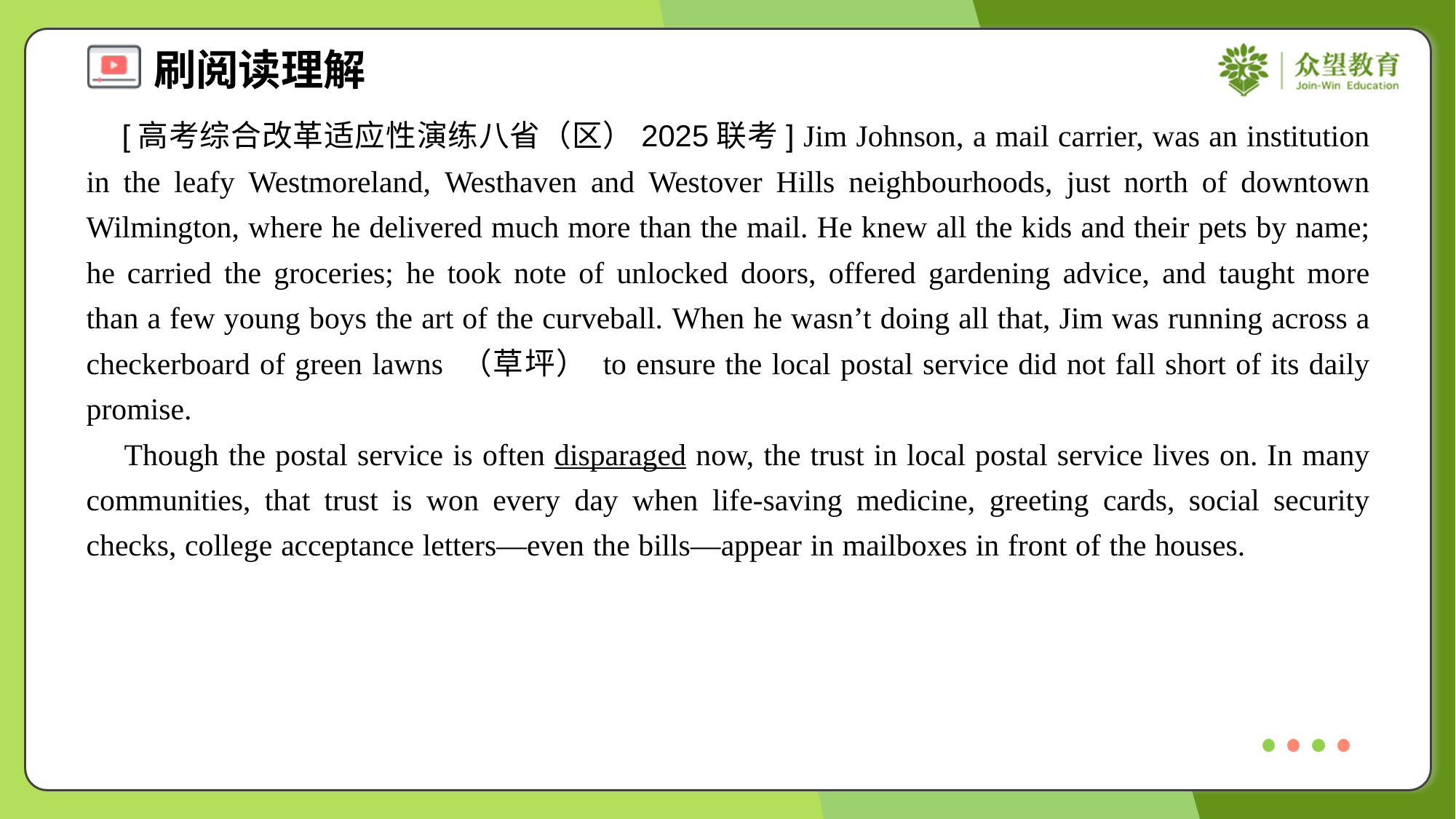

[高考综合改革适应性演练八省（区）2025联考] Jim Johnson, a mail carrier, was an institution in the leafy Westmoreland, Westhaven and Westover Hills neighbourhoods, just north of downtown Wilmington, where he delivered much more than the mail. He knew all the kids and their pets by name; he carried the groceries; he took note of unlocked doors, offered gardening advice, and taught more than a few young boys the art of the curveball. When he wasn’t doing all that, Jim was running across a checkerboard of green lawns （草坪） to ensure the local postal service did not fall short of its daily promise.
    Though the postal service is often disparaged now, the trust in local postal service lives on. In many communities, that trust is won every day when life-saving medicine, greeting cards, social security checks, college acceptance letters—even the bills—appear in mailboxes in front of the houses.